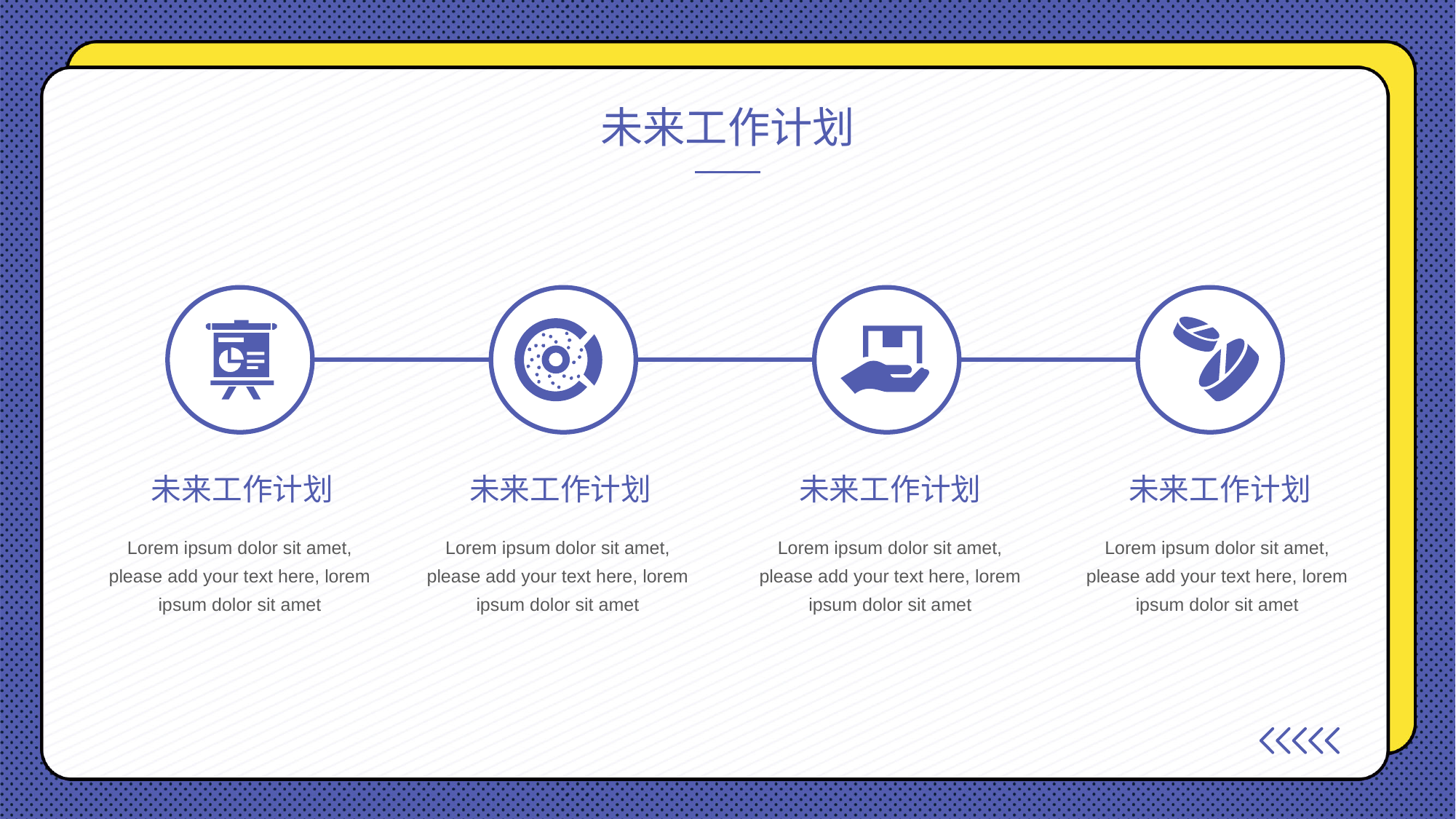

未来工作计划

未来工作计划
未来工作计划
未来工作计划
未来工作计划
Lorem ipsum dolor sit amet, please add your text here, lorem ipsum dolor sit amet
Lorem ipsum dolor sit amet, please add your text here, lorem ipsum dolor sit amet
Lorem ipsum dolor sit amet, please add your text here, lorem ipsum dolor sit amet
Lorem ipsum dolor sit amet, please add your text here, lorem ipsum dolor sit amet